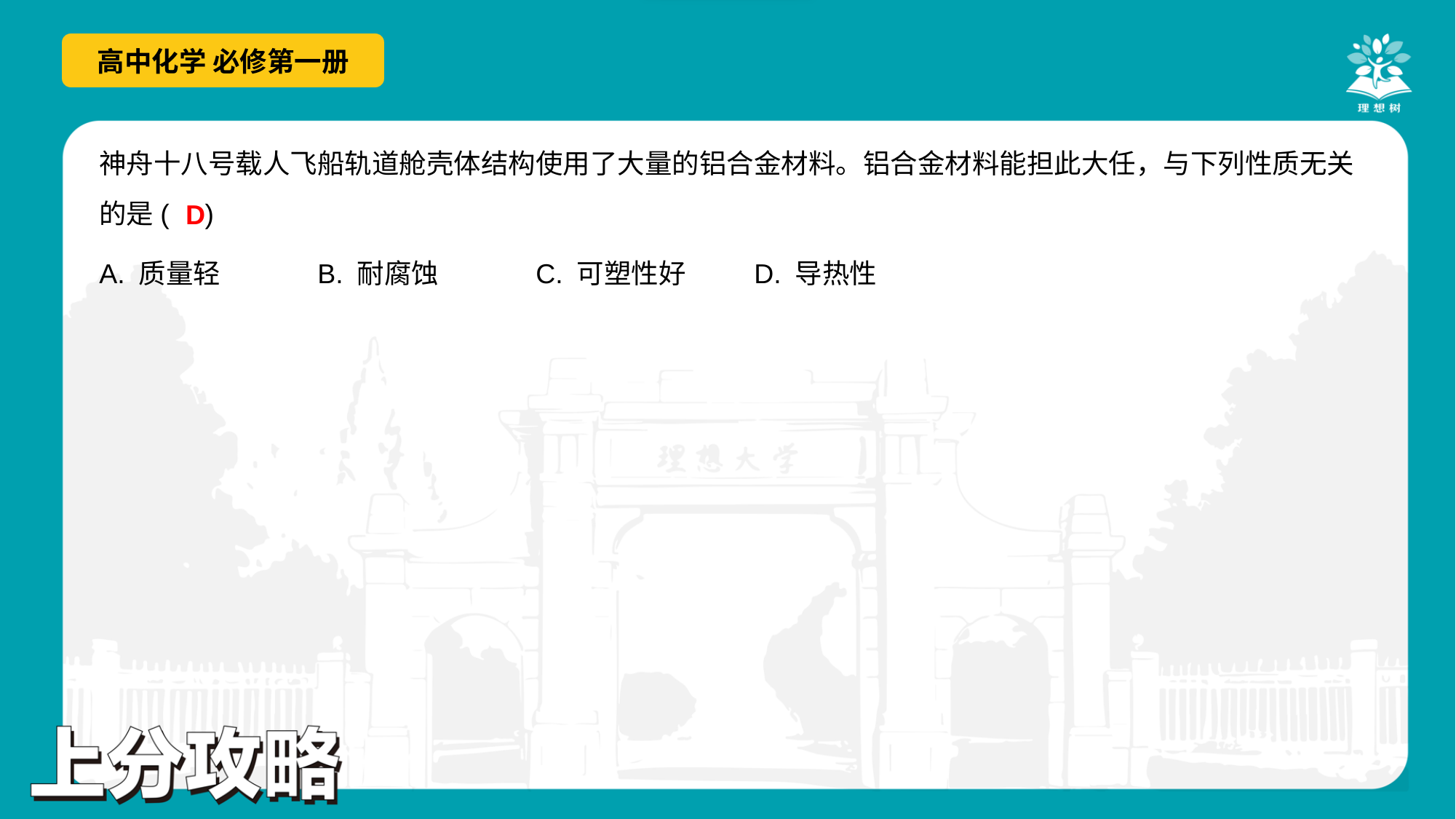

神舟十八号载人飞船轨道舱壳体结构使用了大量的铝合金材料。铝合金材料能担此大任，与下列性质无关
的是(     )
D
A. 质量轻	B. 耐腐蚀	C. 可塑性好	D. 导热性